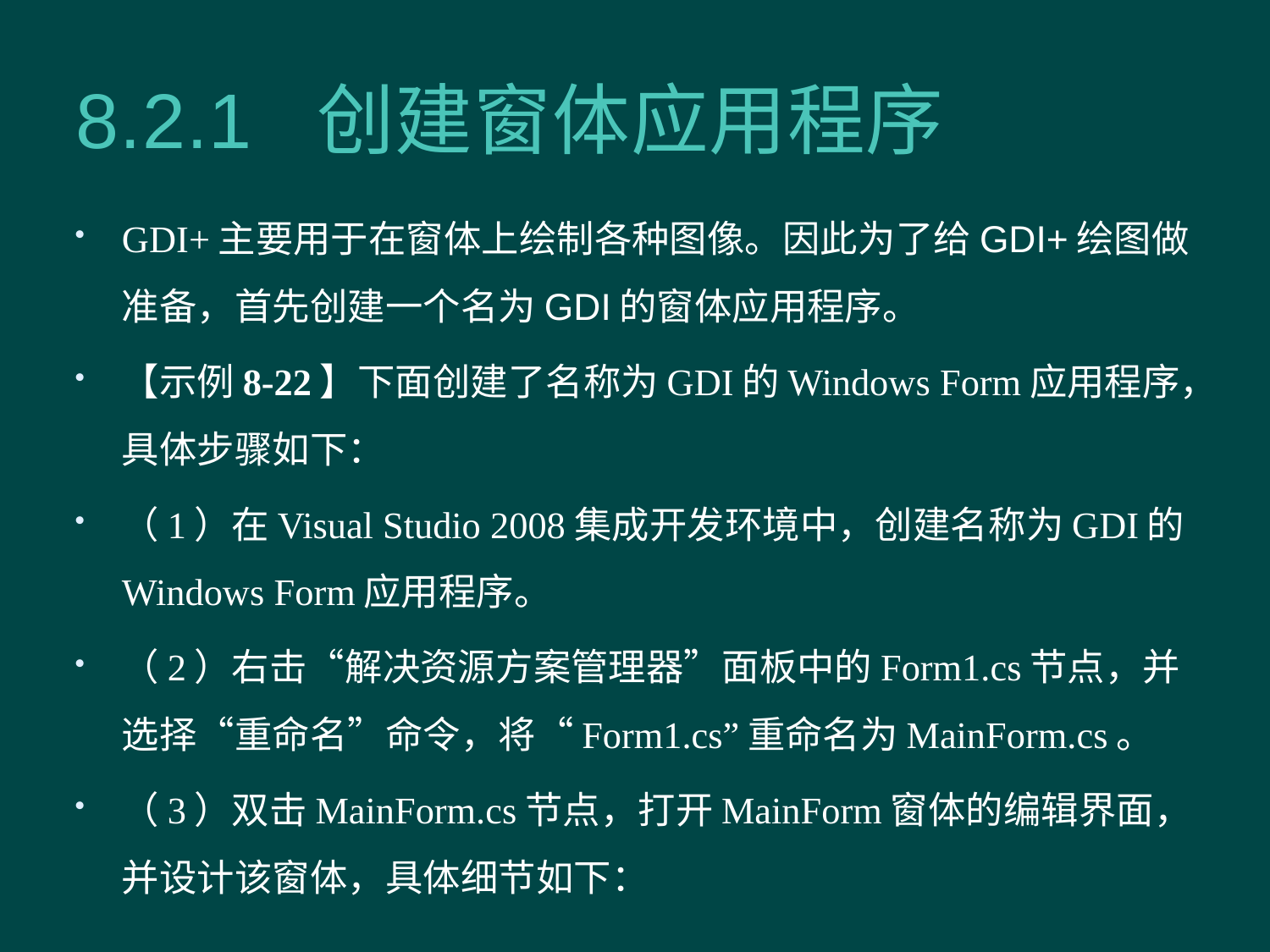

# 8.2.1  创建窗体应用程序
GDI+主要用于在窗体上绘制各种图像。因此为了给GDI+绘图做准备，首先创建一个名为GDI的窗体应用程序。
【示例8-22】下面创建了名称为GDI的Windows Form应用程序，具体步骤如下：
（1）在Visual Studio 2008集成开发环境中，创建名称为GDI的Windows Form应用程序。
（2）右击“解决资源方案管理器”面板中的Form1.cs节点，并选择“重命名”命令，将“Form1.cs”重命名为MainForm.cs。
（3）双击MainForm.cs节点，打开MainForm窗体的编辑界面，并设计该窗体，具体细节如下：